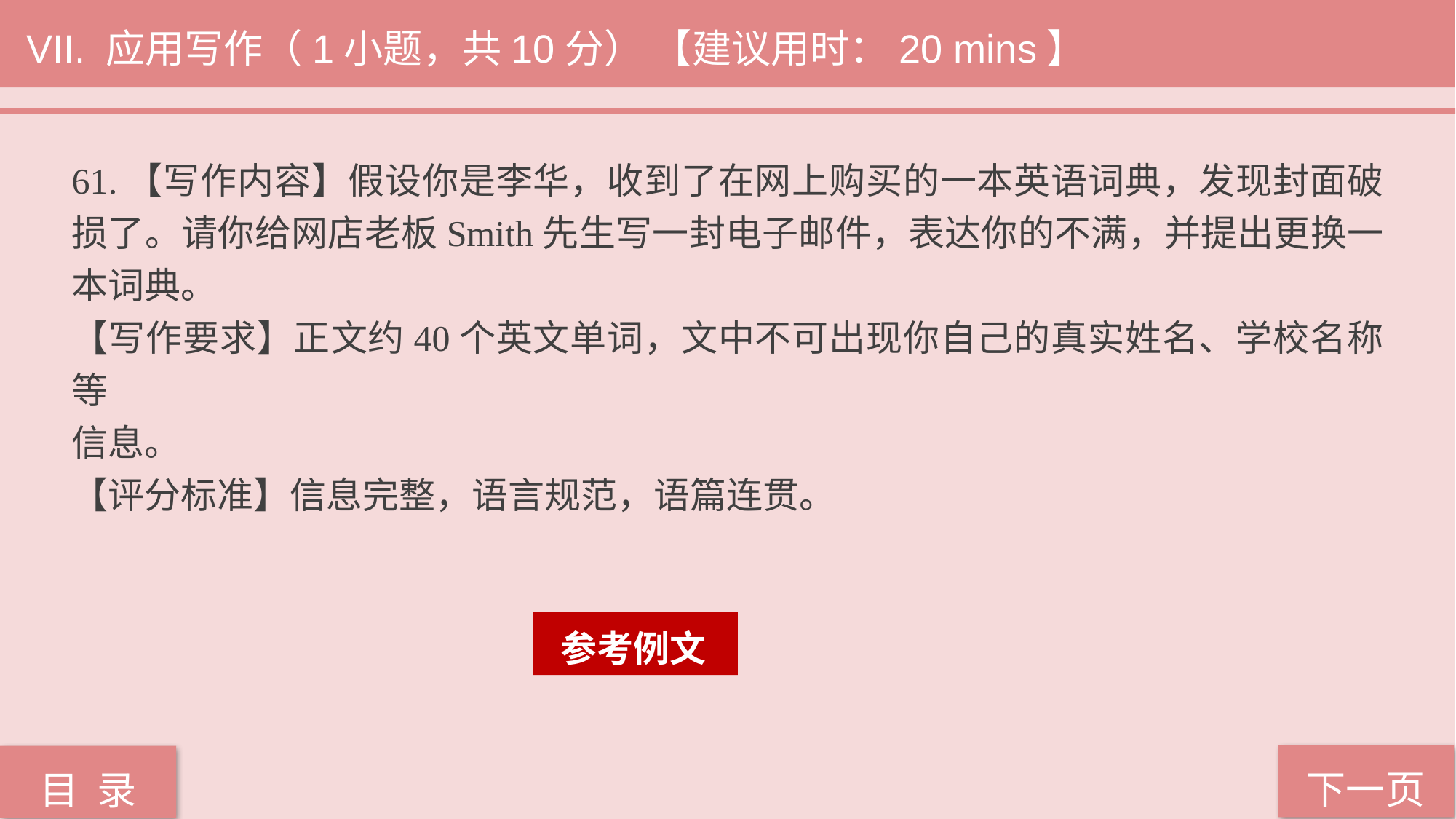

VII. 应用写作（1小题，共10分） 【建议用时：20 mins】
61.【写作内容】假设你是李华，收到了在网上购买的一本英语词典，发现封面破损了。请你给网店老板Smith先生写一封电子邮件，表达你的不满，并提出更换一本词典。
【写作要求】正文约40个英文单词，文中不可出现你自己的真实姓名、学校名称等
信息。
【评分标准】信息完整，语言规范，语篇连贯。
 参考例文